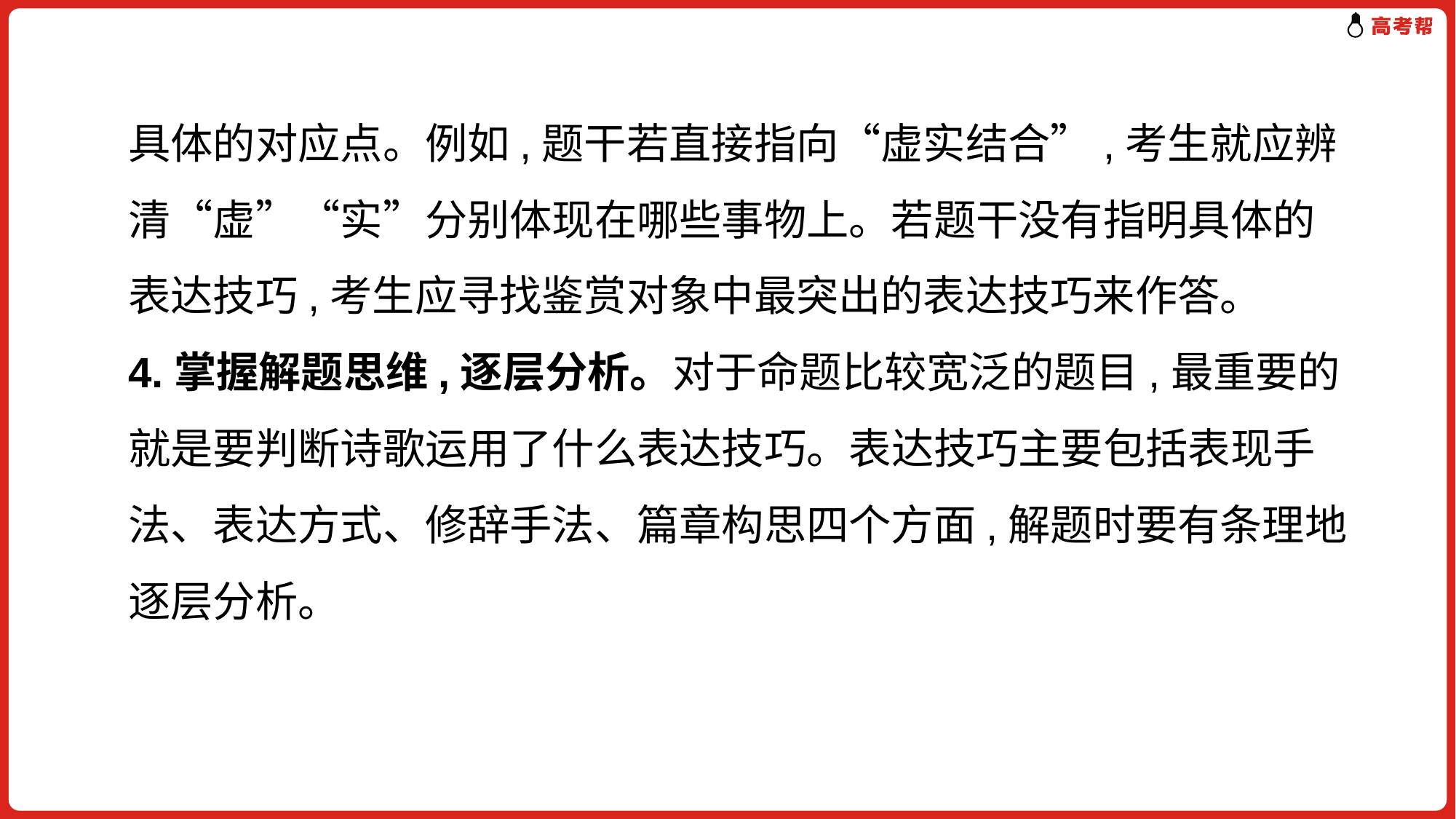

具体的对应点。例如,题干若直接指向“虚实结合”,考生就应辨清“虚”“实”分别体现在哪些事物上。若题干没有指明具体的表达技巧,考生应寻找鉴赏对象中最突出的表达技巧来作答。
4.掌握解题思维,逐层分析。对于命题比较宽泛的题目,最重要的就是要判断诗歌运用了什么表达技巧。表达技巧主要包括表现手法、表达方式、修辞手法、篇章构思四个方面,解题时要有条理地逐层分析。